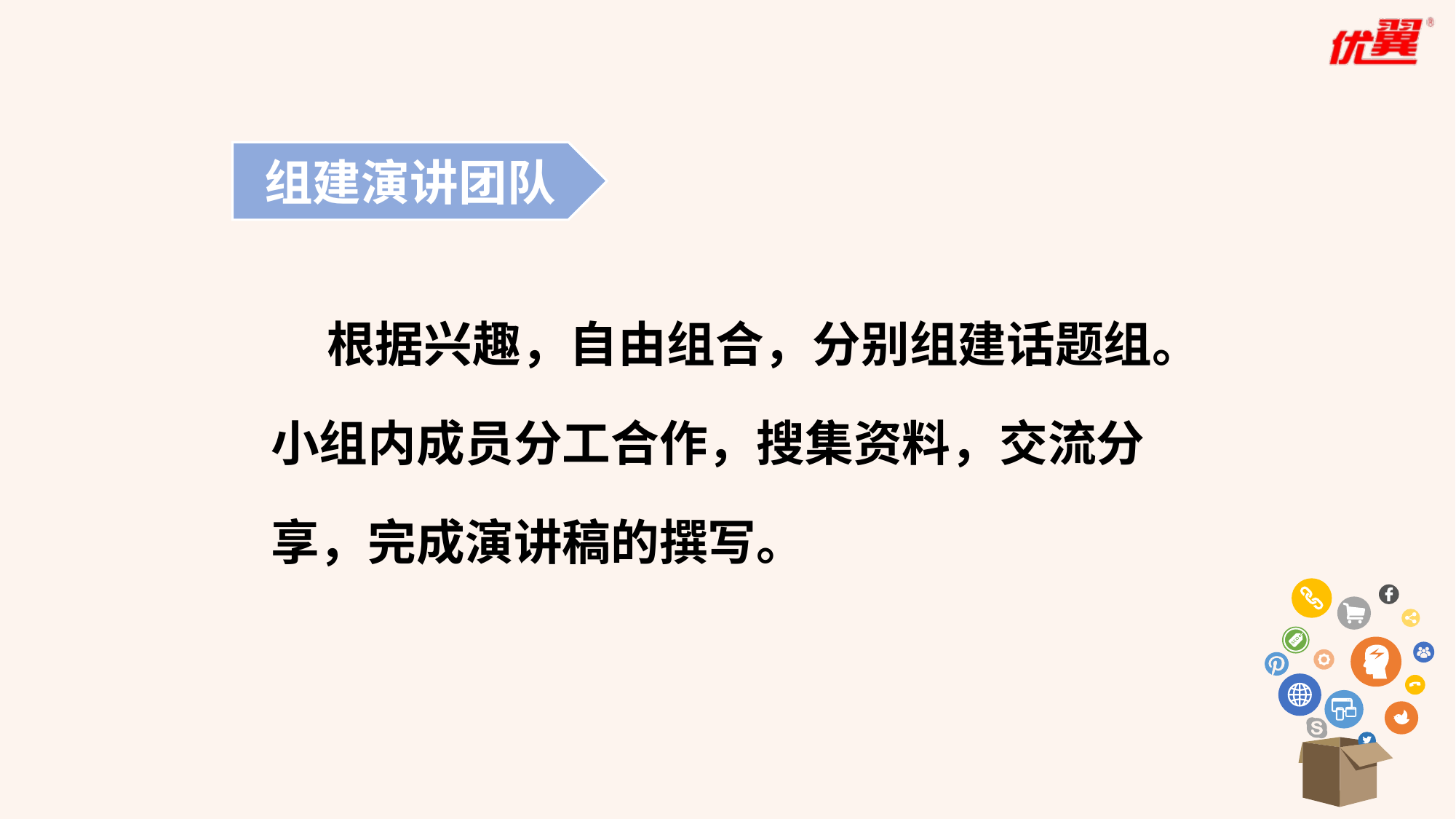

组建演讲团队
    根据兴趣，自由组合，分别组建话题组。小组内成员分工合作，搜集资料，交流分享，完成演讲稿的撰写。